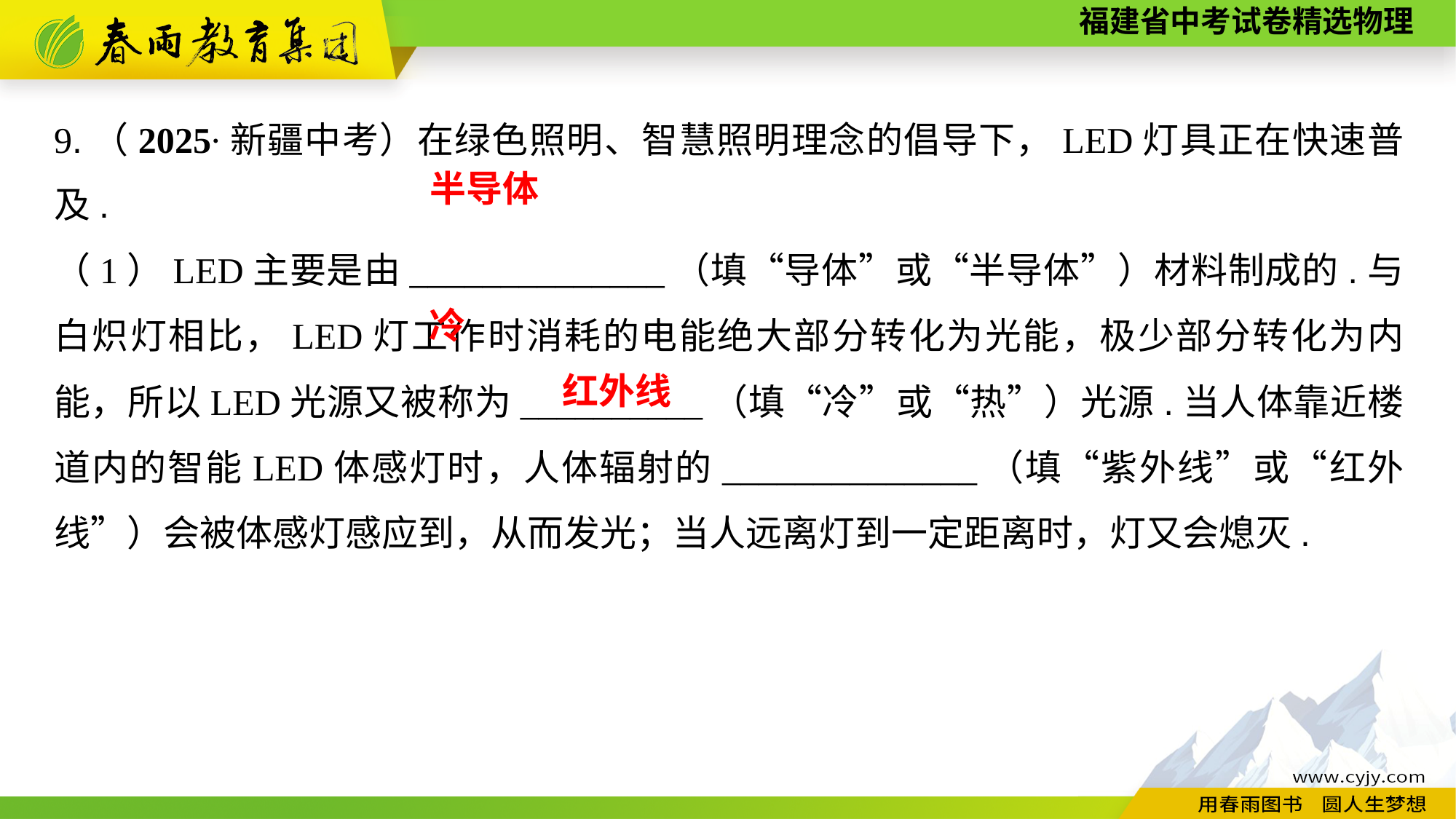

9.（2025∙新疆中考）在绿色照明、智慧照明理念的倡导下，LED灯具正在快速普及.
（1）LED主要是由______________（填“导体”或“半导体”）材料制成的.与白炽灯相比，LED灯工作时消耗的电能绝大部分转化为光能，极少部分转化为内能，所以LED光源又被称为__________（填“冷”或“热”）光源.当人体靠近楼道内的智能LED体感灯时，人体辐射的______________（填“紫外线”或“红外线”）会被体感灯感应到，从而发光；当人远离灯到一定距离时，灯又会熄灭.
半导体
冷
红外线